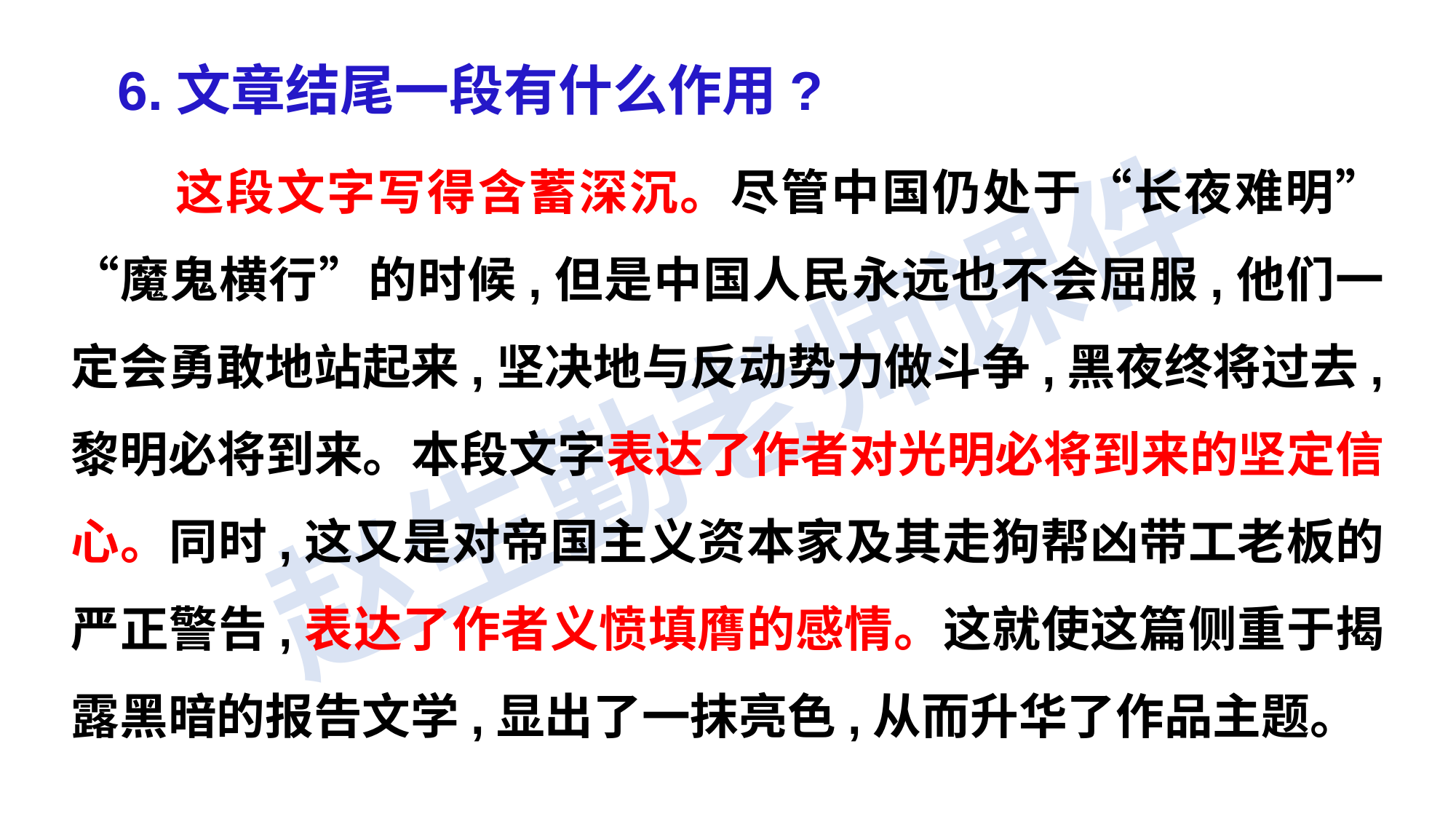

6.文章结尾一段有什么作用?
       这段文字写得含蓄深沉。尽管中国仍处于“长夜难明”“魔鬼横行”的时候,但是中国人民永远也不会屈服,他们一定会勇敢地站起来,坚决地与反动势力做斗争,黑夜终将过去,黎明必将到来。本段文字表达了作者对光明必将到来的坚定信心。同时,这又是对帝国主义资本家及其走狗帮凶带工老板的严正警告,表达了作者义愤填膺的感情。这就使这篇侧重于揭露黑暗的报告文学,显出了一抹亮色,从而升华了作品主题。